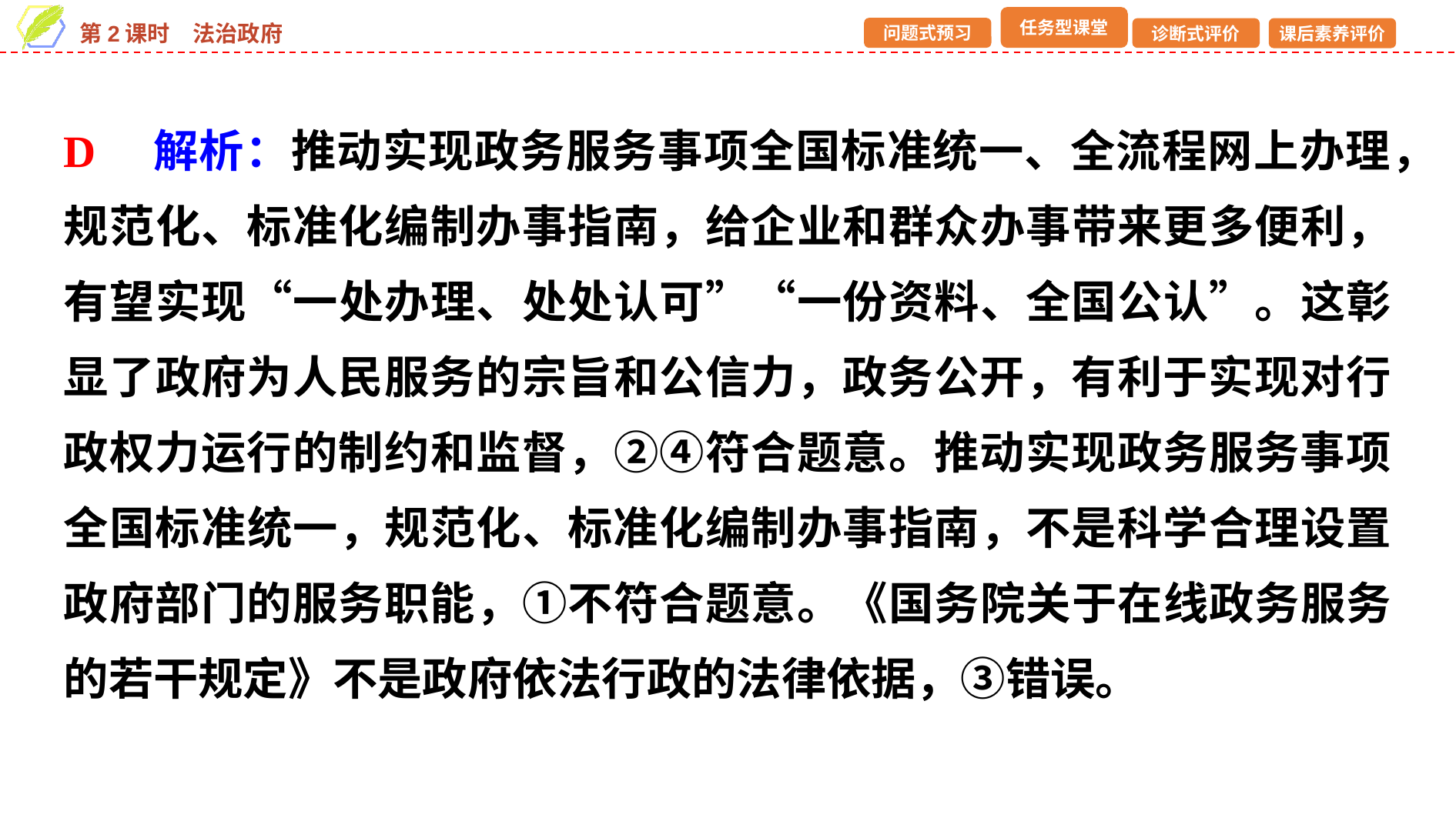

D　解析：推动实现政务服务事项全国标准统一、全流程网上办理，规范化、标准化编制办事指南，给企业和群众办事带来更多便利，有望实现“一处办理、处处认可”“一份资料、全国公认”。这彰显了政府为人民服务的宗旨和公信力，政务公开，有利于实现对行政权力运行的制约和监督，②④符合题意。推动实现政务服务事项全国标准统一，规范化、标准化编制办事指南，不是科学合理设置政府部门的服务职能，①不符合题意。《国务院关于在线政务服务的若干规定》不是政府依法行政的法律依据，③错误。